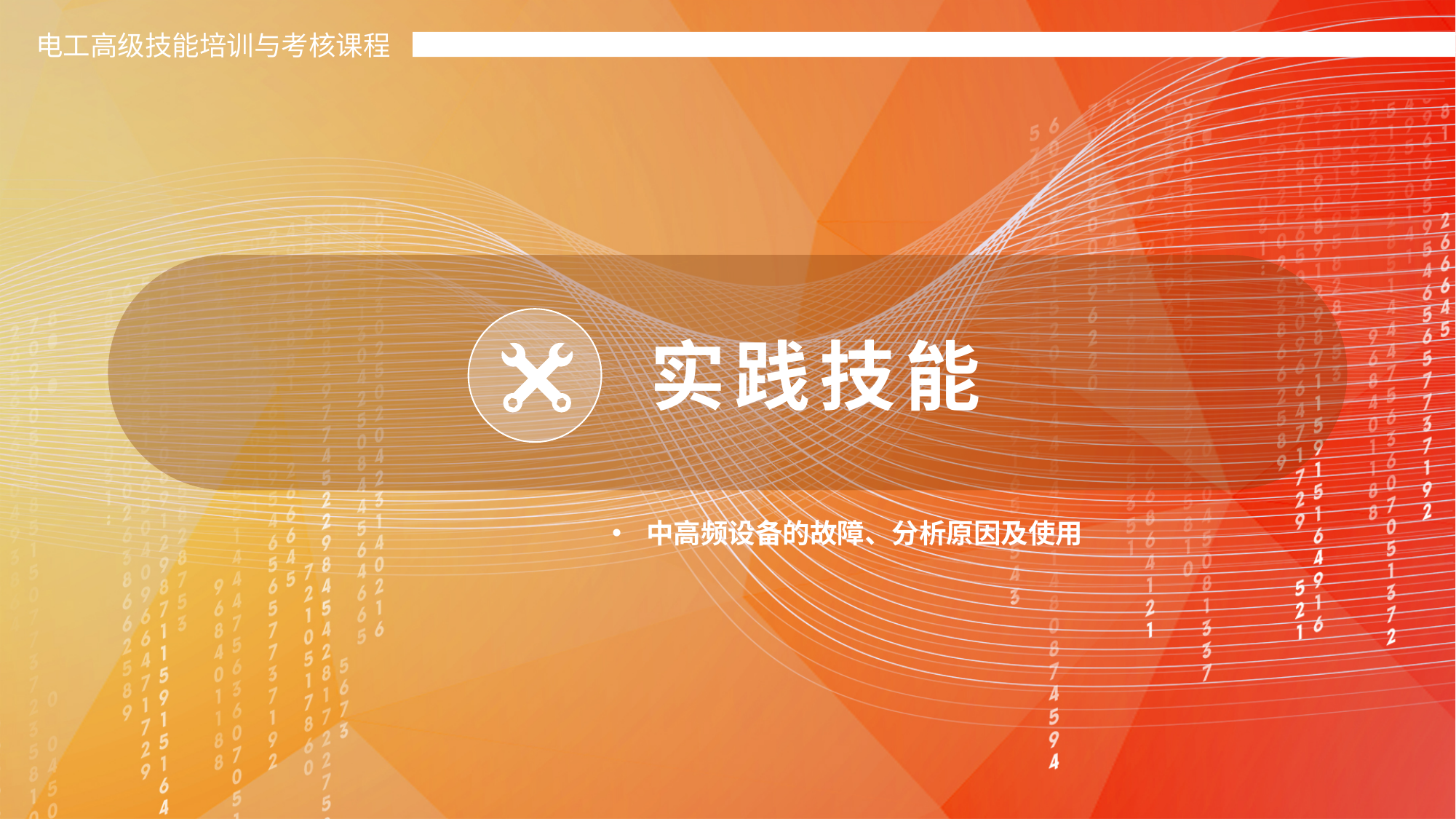

电工高级技能培训与考核课程

实践技能
中高频设备的故障、分析原因及使用